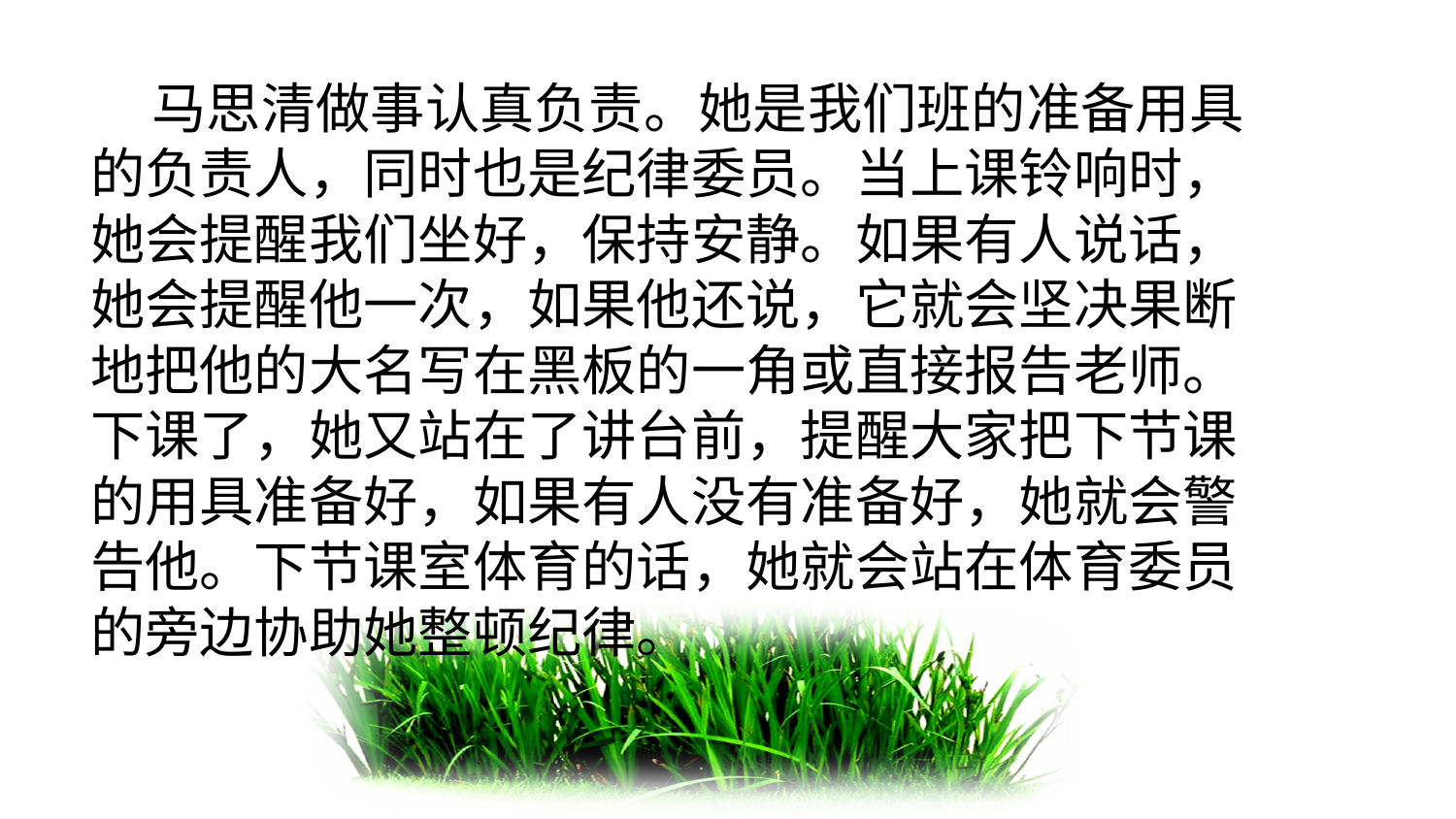

马思清做事认真负责。她是我们班的准备用具的负责人，同时也是纪律委员。当上课铃响时，她会提醒我们坐好，保持安静。如果有人说话，她会提醒他一次，如果他还说，它就会坚决果断地把他的大名写在黑板的一角或直接报告老师。下课了，她又站在了讲台前，提醒大家把下节课的用具准备好，如果有人没有准备好，她就会警告他。下节课室体育的话，她就会站在体育委员的旁边协助她整顿纪律。